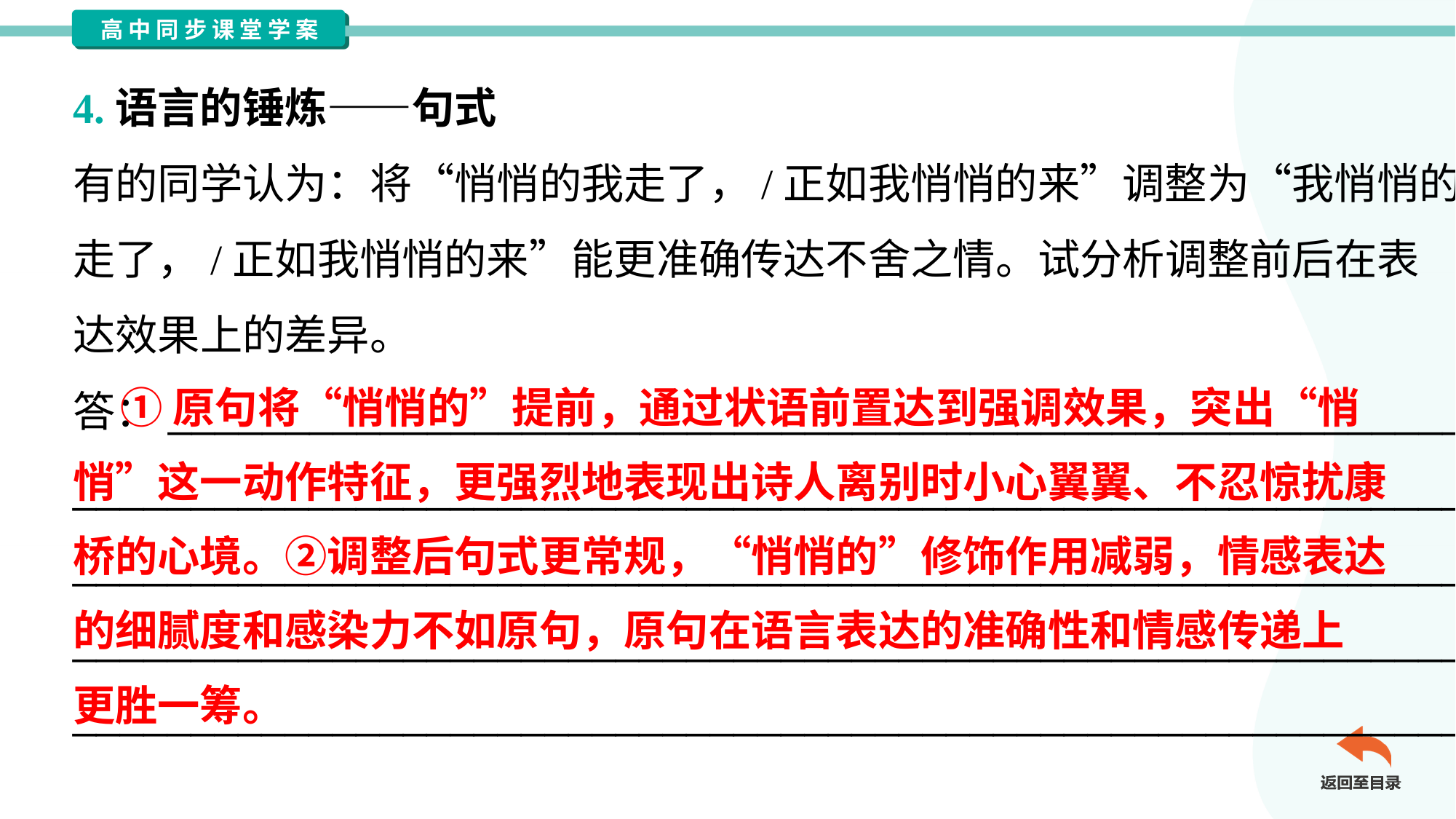

4.语言的锤炼——句式
有的同学认为：将“悄悄的我走了，/正如我悄悄的来”调整为“我悄悄的
走了，/正如我悄悄的来”能更准确传达不舍之情。试分析调整前后在表
达效果上的差异。
答：_________________________________________________________
_____________________________________________________________
_____________________________________________________________
_____________________________________________________________
_____________________________________________________________
     ①原句将“悄悄的”提前，通过状语前置达到强调效果，突出“悄
悄”这一动作特征，更强烈地表现出诗人离别时小心翼翼、不忍惊扰康
桥的心境。②调整后句式更常规，“悄悄的”修饰作用减弱，情感表达
的细腻度和感染力不如原句，原句在语言表达的准确性和情感传递上
更胜一筹。